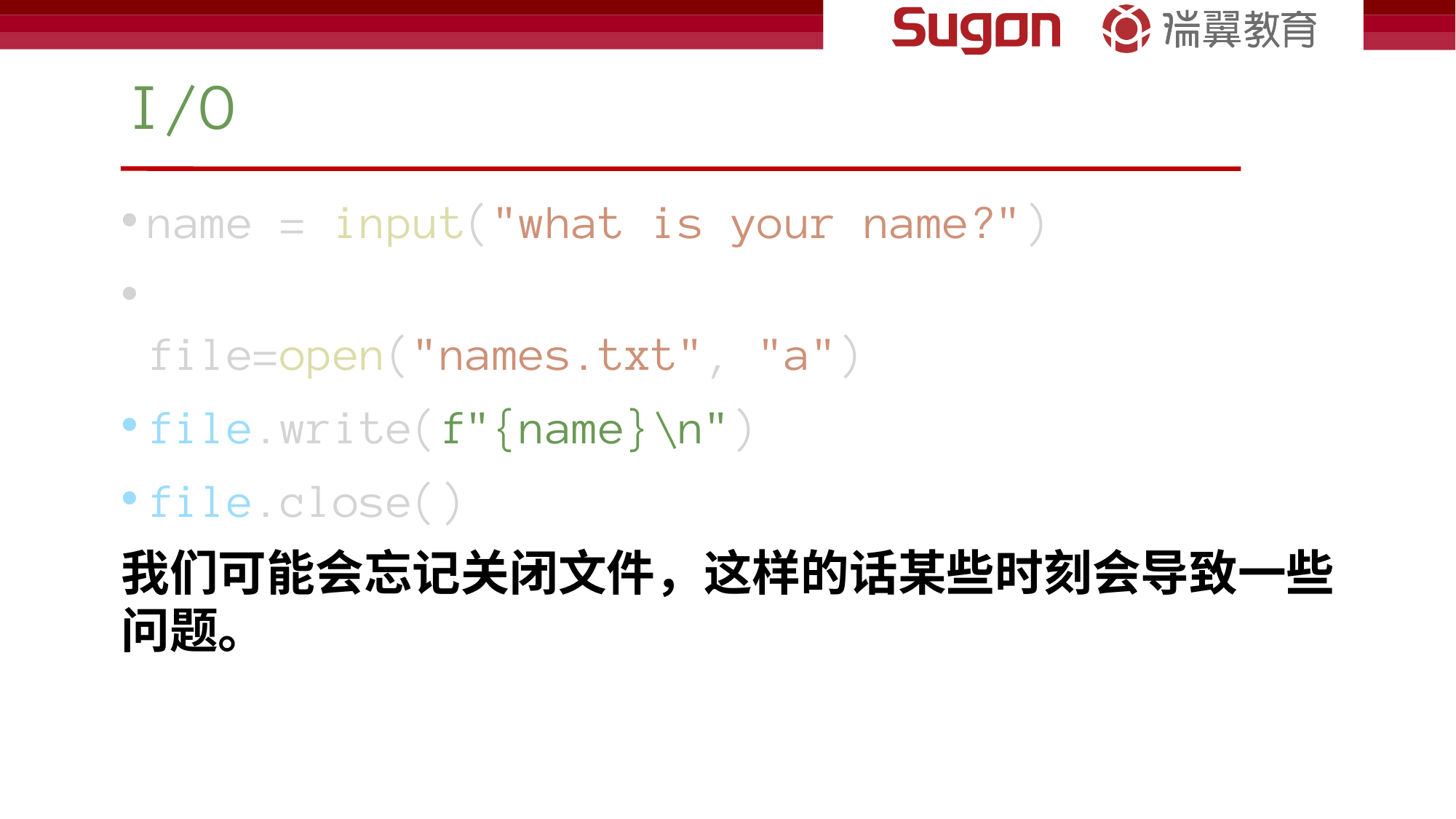

# I/O
name = input("what is your name?")
file=open("names.txt", "a")
file.write(f"{name}\n")
file.close()
我们可能会忘记关闭文件，这样的话某些时刻会导致一些问题。